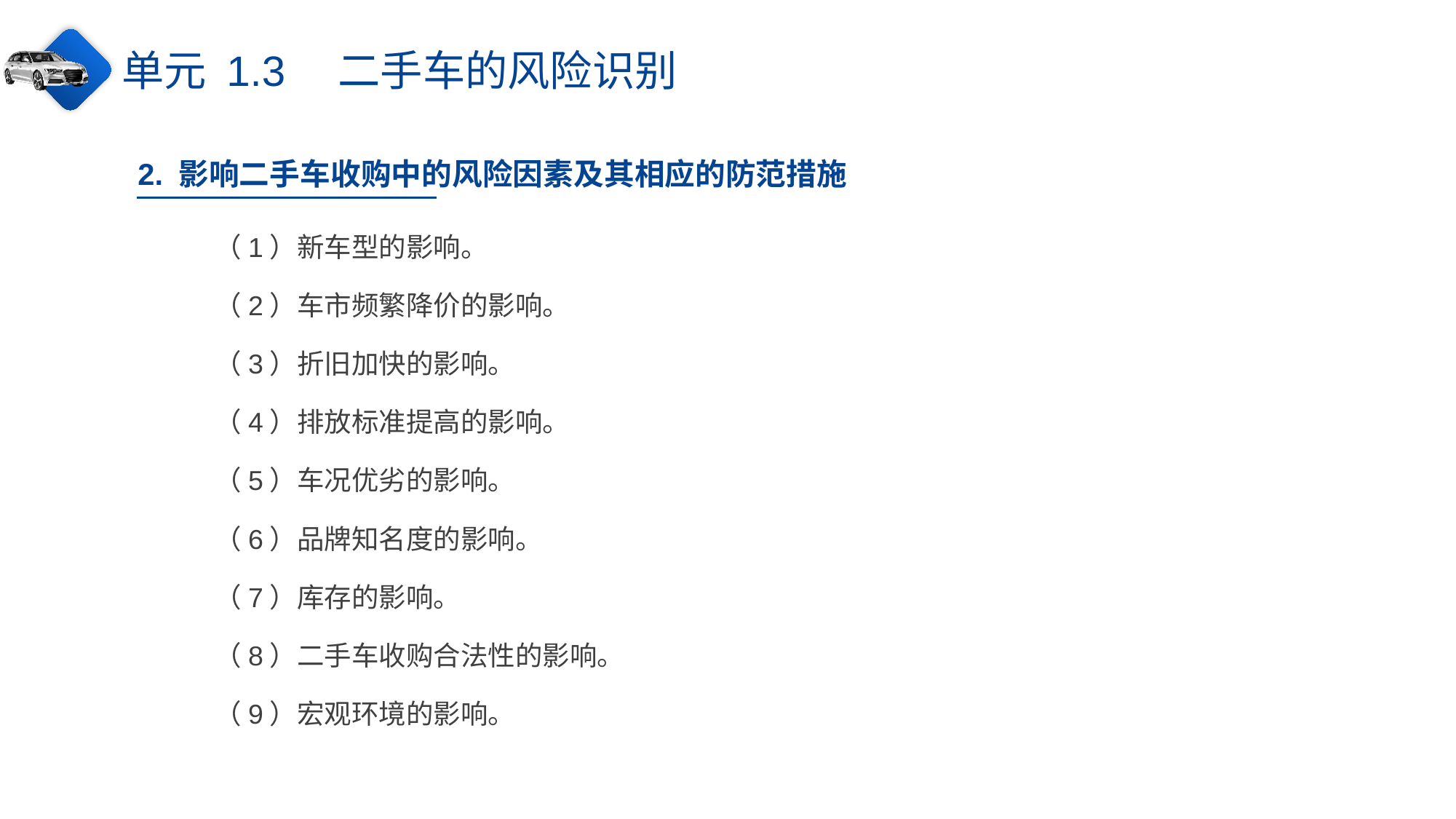

单元 1.3　二手车的风险识别
2. 影响二手车收购中的风险因素及其相应的防范措施
（1）新车型的影响。
（2）车市频繁降价的影响。
（3）折旧加快的影响。
（4）排放标准提高的影响。
（5）车况优劣的影响。
（6）品牌知名度的影响。
（7）库存的影响。
（8）二手车收购合法性的影响。
（9）宏观环境的影响。